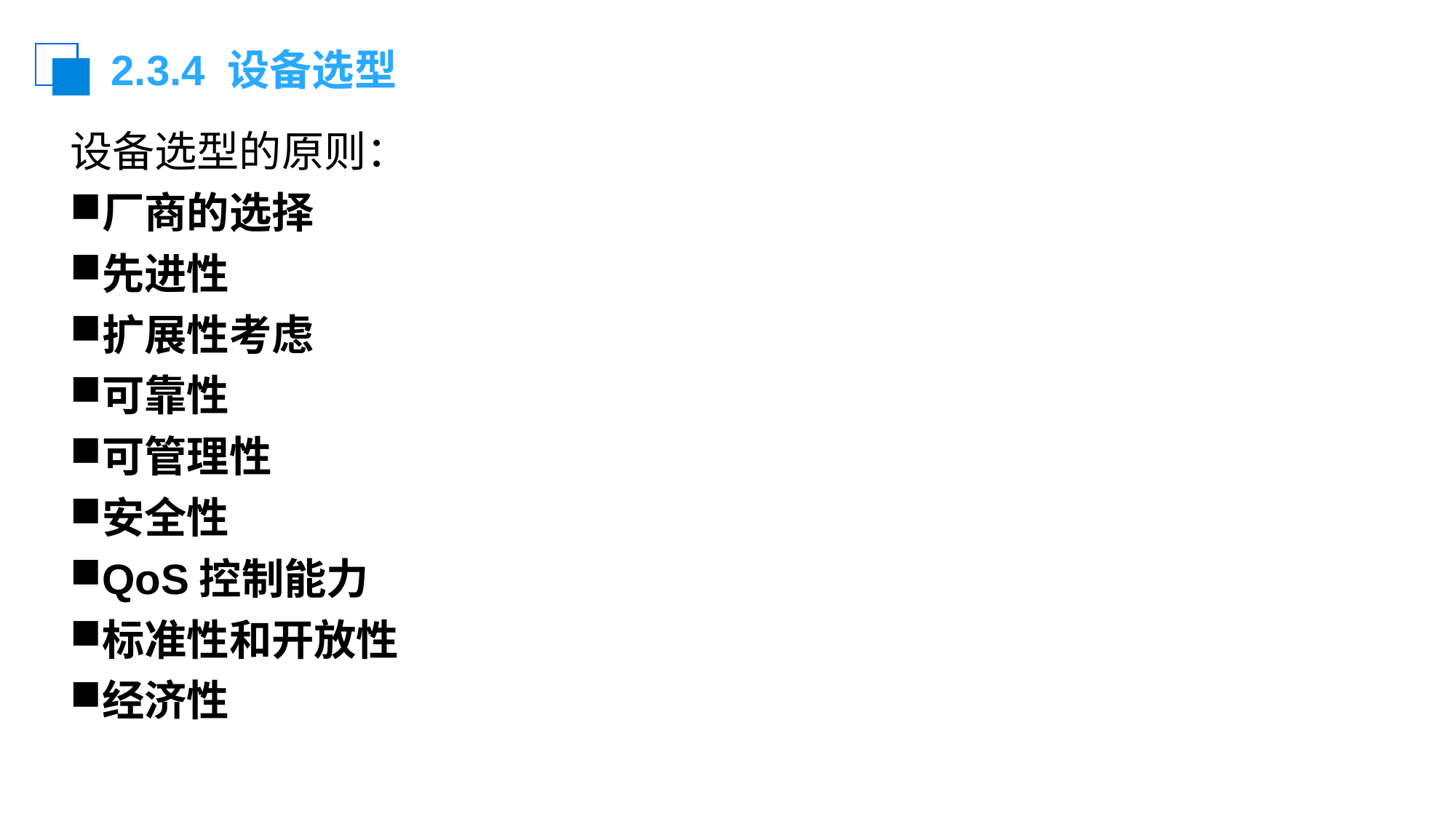

# 2.3.4 设备选型
设备选型的原则：
厂商的选择
先进性
扩展性考虑
可靠性
可管理性
安全性
QoS控制能力
标准性和开放性
经济性